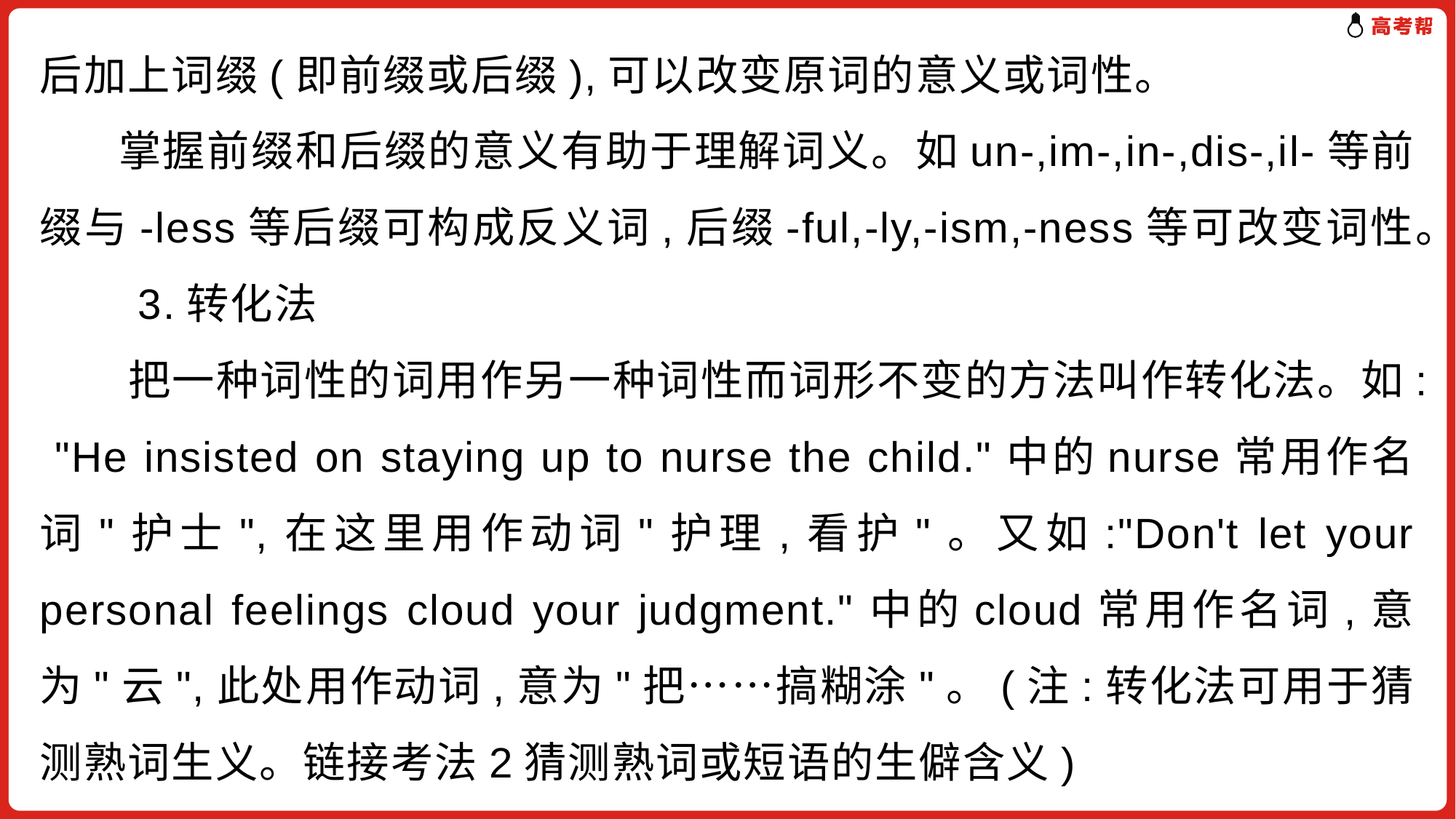

后加上词缀(即前缀或后缀),可以改变原词的意义或词性。
      掌握前缀和后缀的意义有助于理解词义。如un-,im-,in-,dis-,il-等前缀与-less等后缀可构成反义词,后缀-ful,-ly,-ism,-ness等可改变词性。
　　3.转化法
　　把一种词性的词用作另一种词性而词形不变的方法叫作转化法。如: "He insisted on staying up to nurse the child."中的nurse常用作名词"护士",在这里用作动词"护理,看护"。又如:"Don't let your personal feelings cloud your judgment."中的cloud常用作名词,意为"云",此处用作动词,意为"把……搞糊涂"。(注:转化法可用于猜测熟词生义。链接考法2猜测熟词或短语的生僻含义)